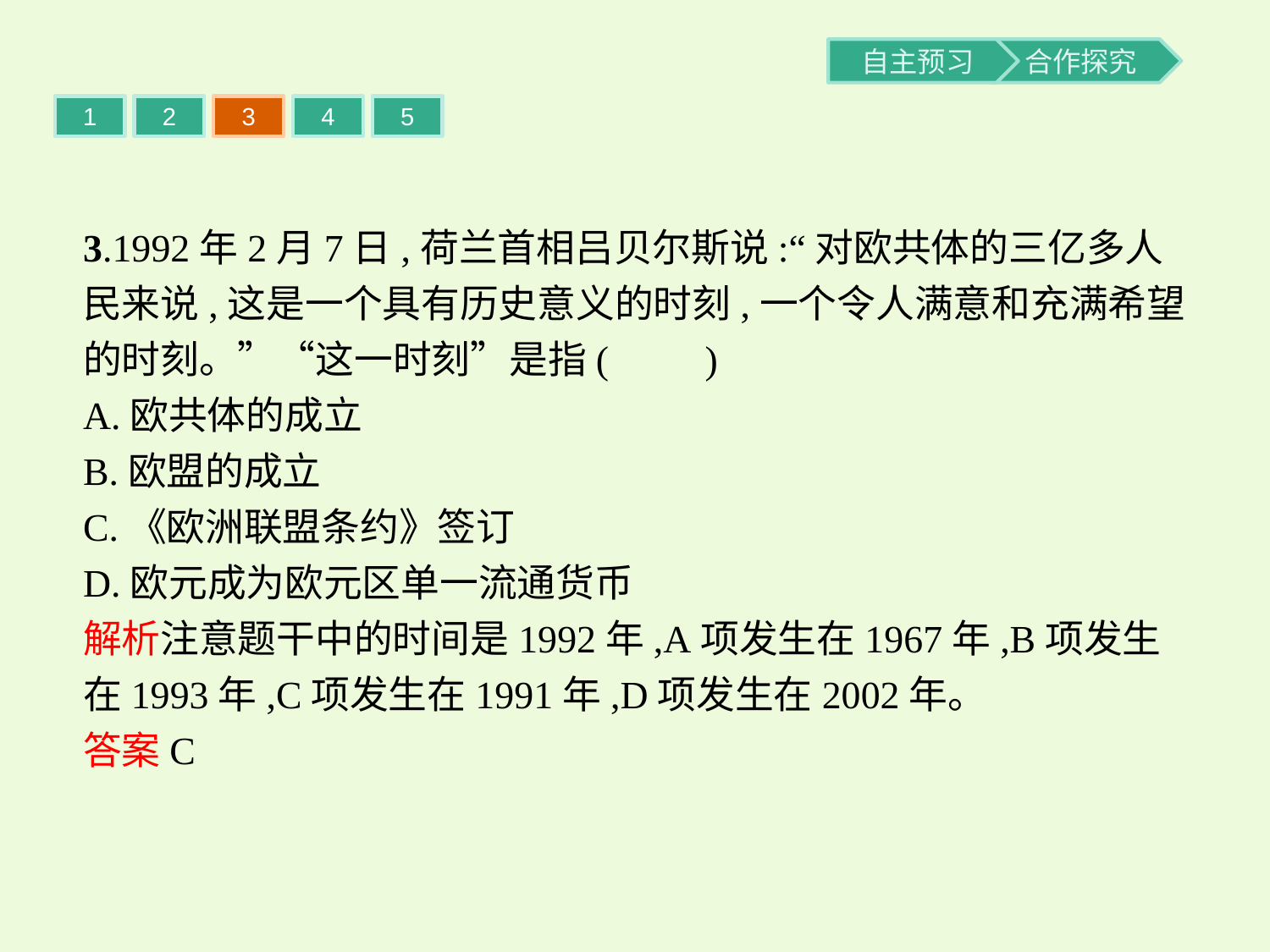

1
2
3
4
5
3.1992年2月7日,荷兰首相吕贝尔斯说:“对欧共体的三亿多人民来说,这是一个具有历史意义的时刻,一个令人满意和充满希望的时刻。”“这一时刻”是指(　　)
A.欧共体的成立
B.欧盟的成立
C.《欧洲联盟条约》签订
D.欧元成为欧元区单一流通货币
解析注意题干中的时间是1992年,A项发生在1967年,B项发生在1993年,C项发生在1991年,D项发生在2002年。
答案C